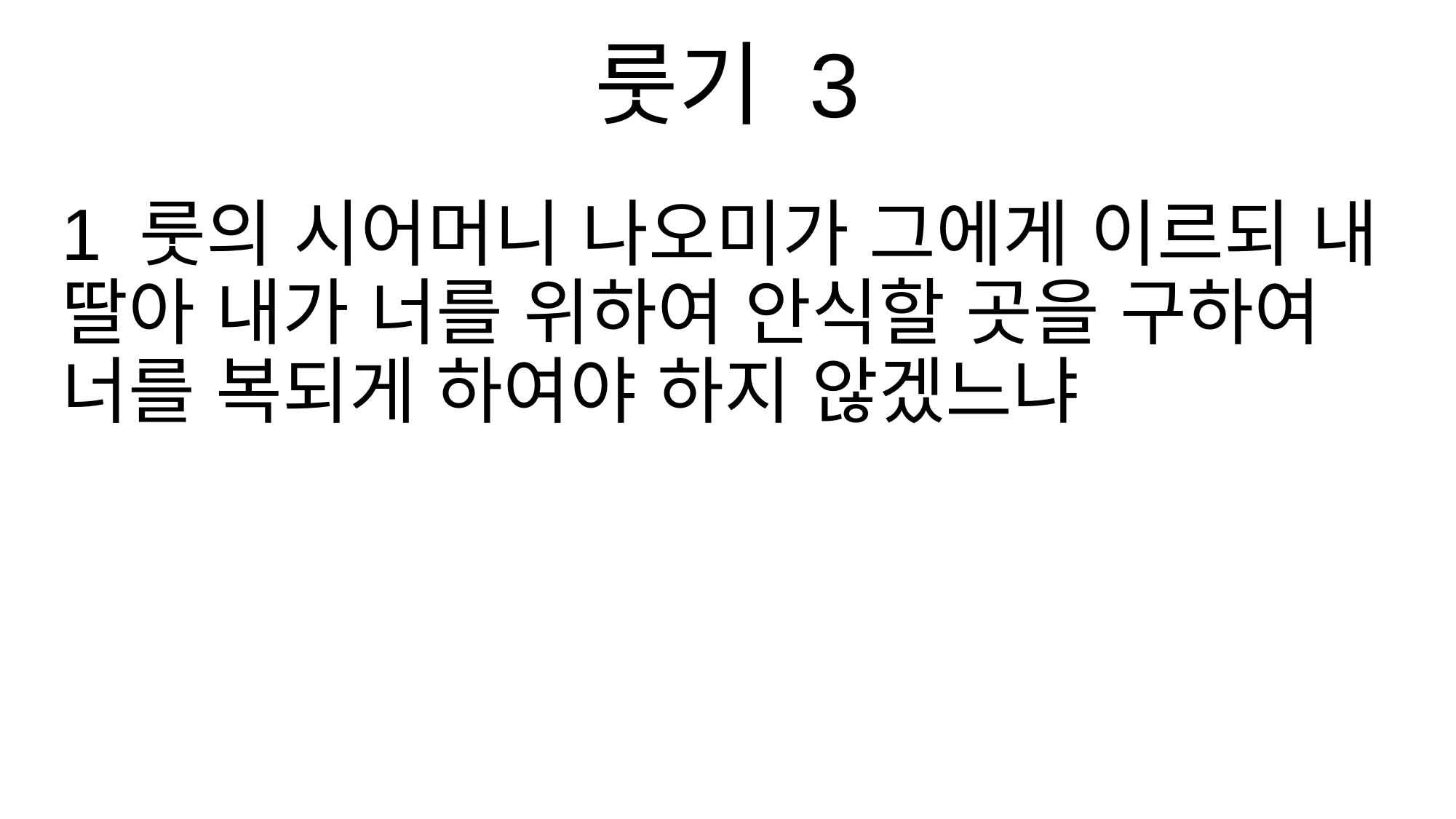

룻기 3
1 룻의 시어머니 나오미가 그에게 이르되 내 딸아 내가 너를 위하여 안식할 곳을 구하여 너를 복되게 하여야 하지 않겠느냐